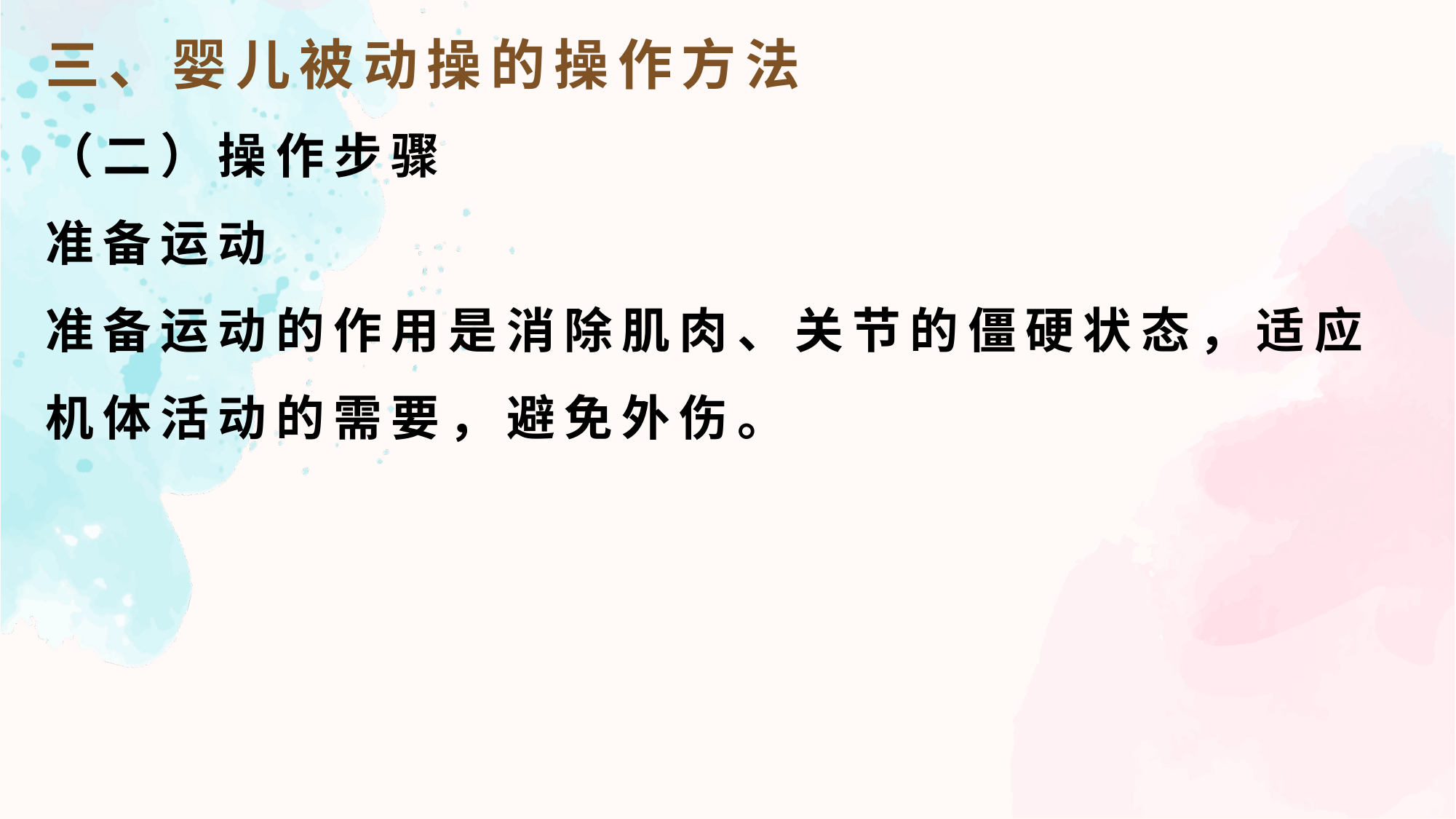

三、婴儿被动操的操作方法
（二）操作步骤
准备运动
准备运动的作用是消除肌肉、关节的僵硬状态，适应机体活动的需要，避免外伤。